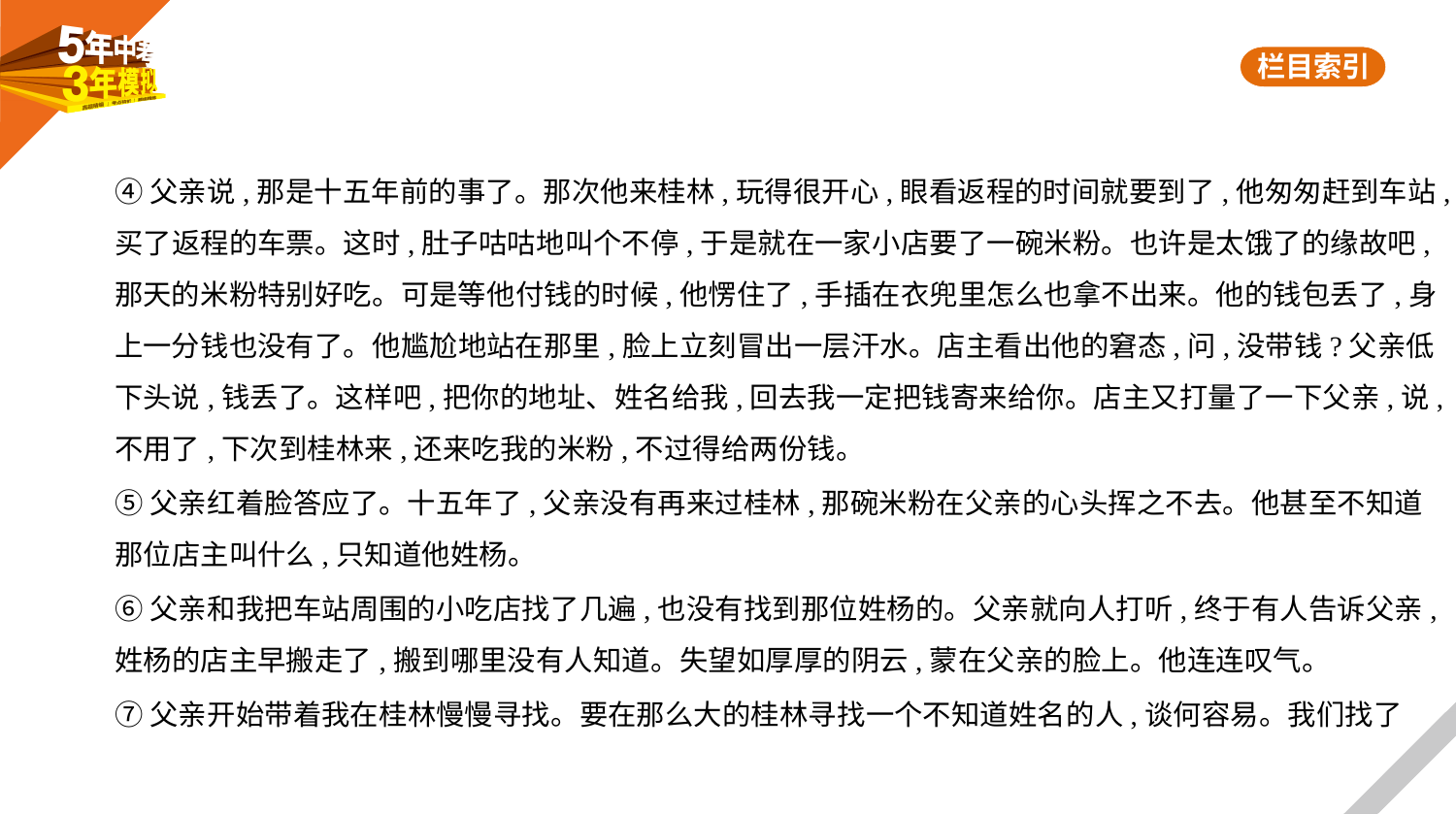

④父亲说,那是十五年前的事了。那次他来桂林,玩得很开心,眼看返程的时间就要到了,他匆匆赶到车站,
买了返程的车票。这时,肚子咕咕地叫个不停,于是就在一家小店要了一碗米粉。也许是太饿了的缘故吧,
那天的米粉特别好吃。可是等他付钱的时候,他愣住了,手插在衣兜里怎么也拿不出来。他的钱包丢了,身
上一分钱也没有了。他尴尬地站在那里,脸上立刻冒出一层汗水。店主看出他的窘态,问,没带钱?父亲低
下头说,钱丢了。这样吧,把你的地址、姓名给我,回去我一定把钱寄来给你。店主又打量了一下父亲,说,
不用了,下次到桂林来,还来吃我的米粉,不过得给两份钱。
⑤父亲红着脸答应了。十五年了,父亲没有再来过桂林,那碗米粉在父亲的心头挥之不去。他甚至不知道
那位店主叫什么,只知道他姓杨。
⑥父亲和我把车站周围的小吃店找了几遍,也没有找到那位姓杨的。父亲就向人打听,终于有人告诉父亲,
姓杨的店主早搬走了,搬到哪里没有人知道。失望如厚厚的阴云,蒙在父亲的脸上。他连连叹气。
⑦父亲开始带着我在桂林慢慢寻找。要在那么大的桂林寻找一个不知道姓名的人,谈何容易。我们找了